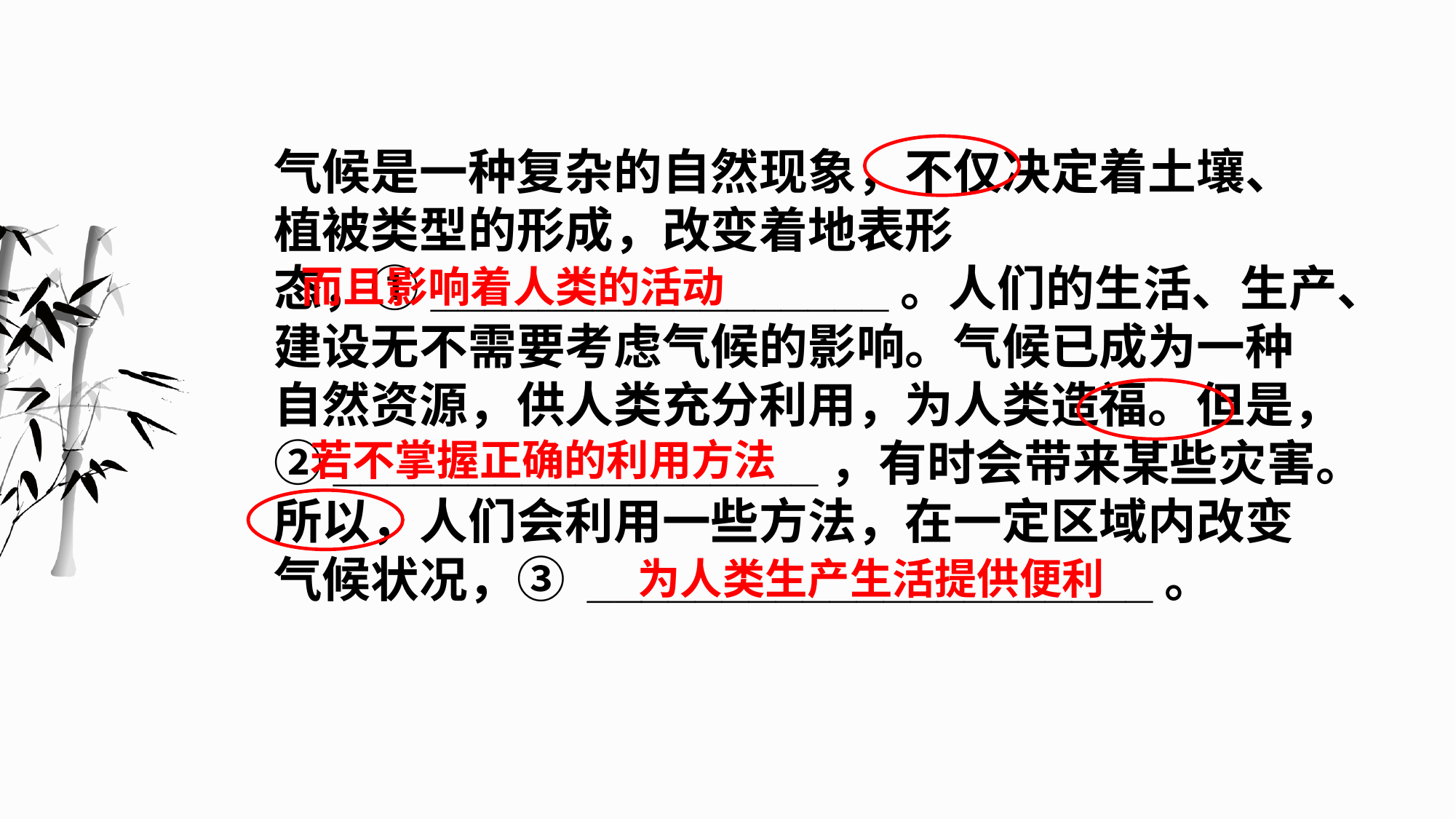

气候是一种复杂的自然现象，不仅决定着土壤、植被类型的形成，改变着地表形态，①_________________。人们的生活、生产、建设无不需要考虑气候的影响。气候已成为一种自然资源，供人类充分利用，为人类造福。但是，②__________________，有时会带来某些灾害。所以，人们会利用一些方法，在一定区域内改变气候状况，③ _____________________。

而且影响着人类的活动

若不掌握正确的利用方法

为人类生产生活提供便利